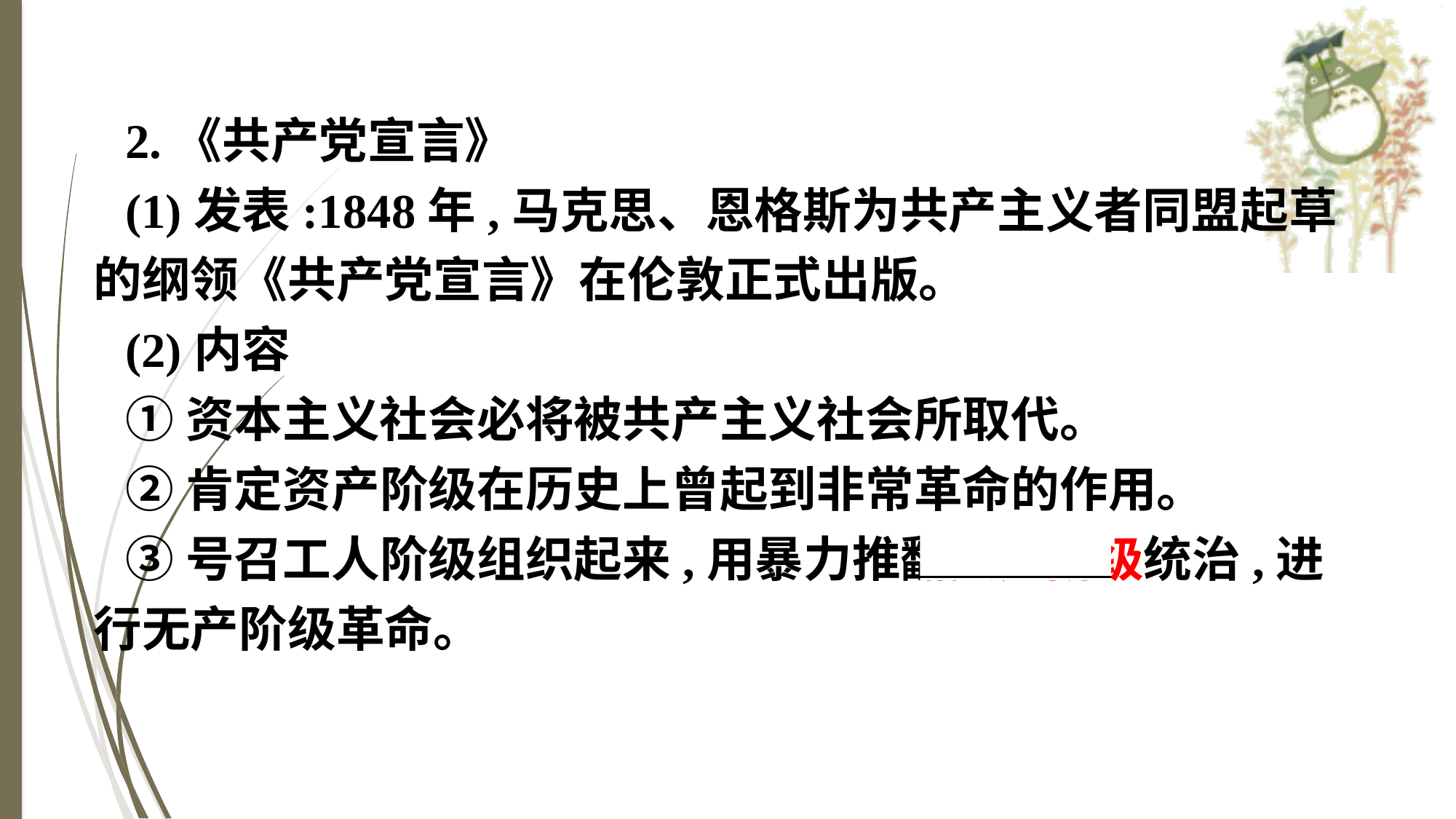

2.《共产党宣言》
(1)发表:1848年,马克思、恩格斯为共产主义者同盟起草的纲领《共产党宣言》在伦敦正式出版。
(2)内容
①资本主义社会必将被共产主义社会所取代。
②肯定资产阶级在历史上曾起到非常革命的作用。
③号召工人阶级组织起来,用暴力推翻资产阶级统治,进行无产阶级革命。